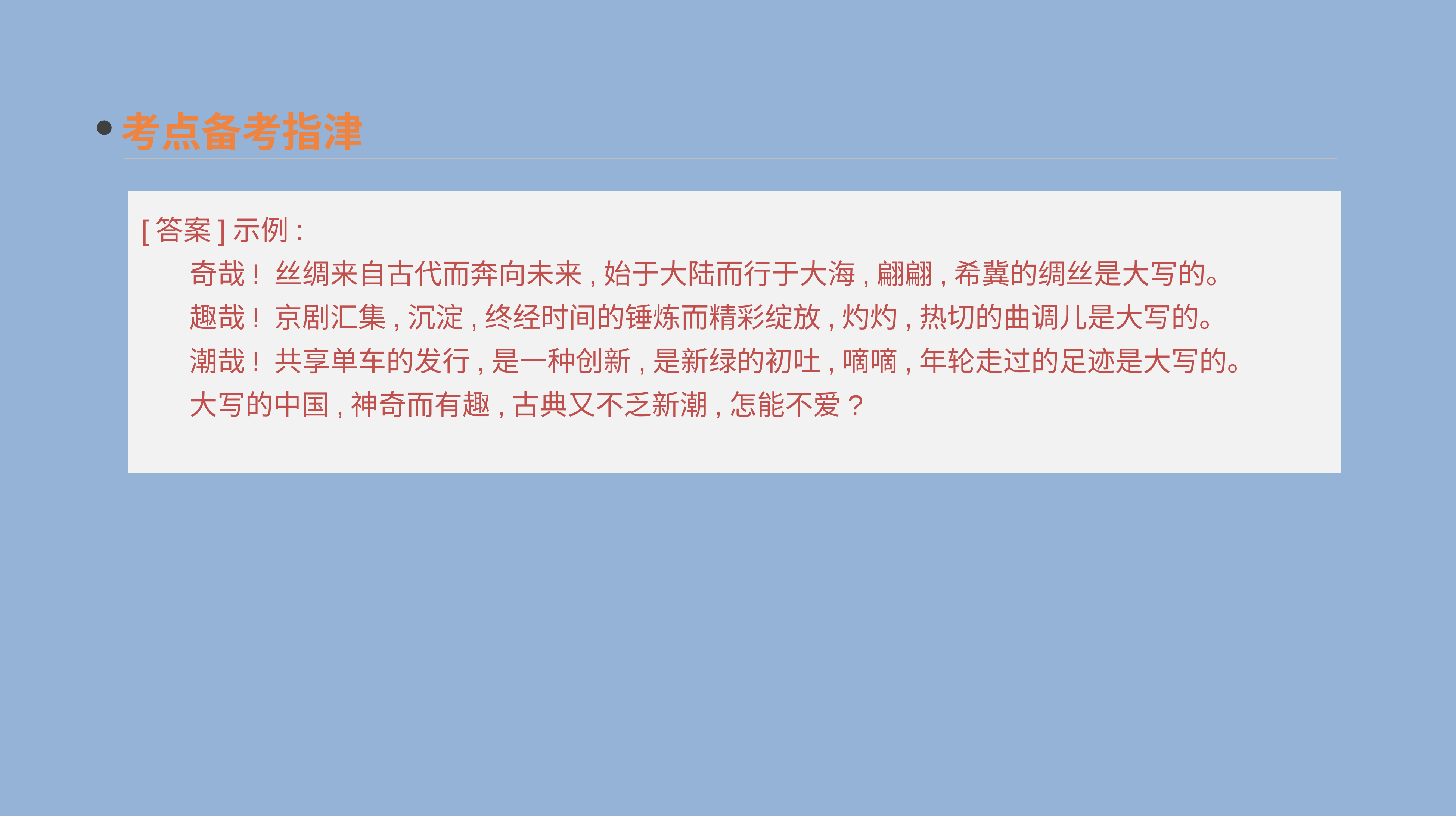

考点备考指津

 [答案]示例:
　　奇哉! 丝绸来自古代而奔向未来,始于大陆而行于大海,翩翩,希冀的绸丝是大写的。
　　趣哉! 京剧汇集,沉淀,终经时间的锤炼而精彩绽放,灼灼,热切的曲调儿是大写的。
　　潮哉! 共享单车的发行,是一种创新,是新绿的初吐,嘀嘀,年轮走过的足迹是大写的。
　　大写的中国,神奇而有趣,古典又不乏新潮,怎能不爱?